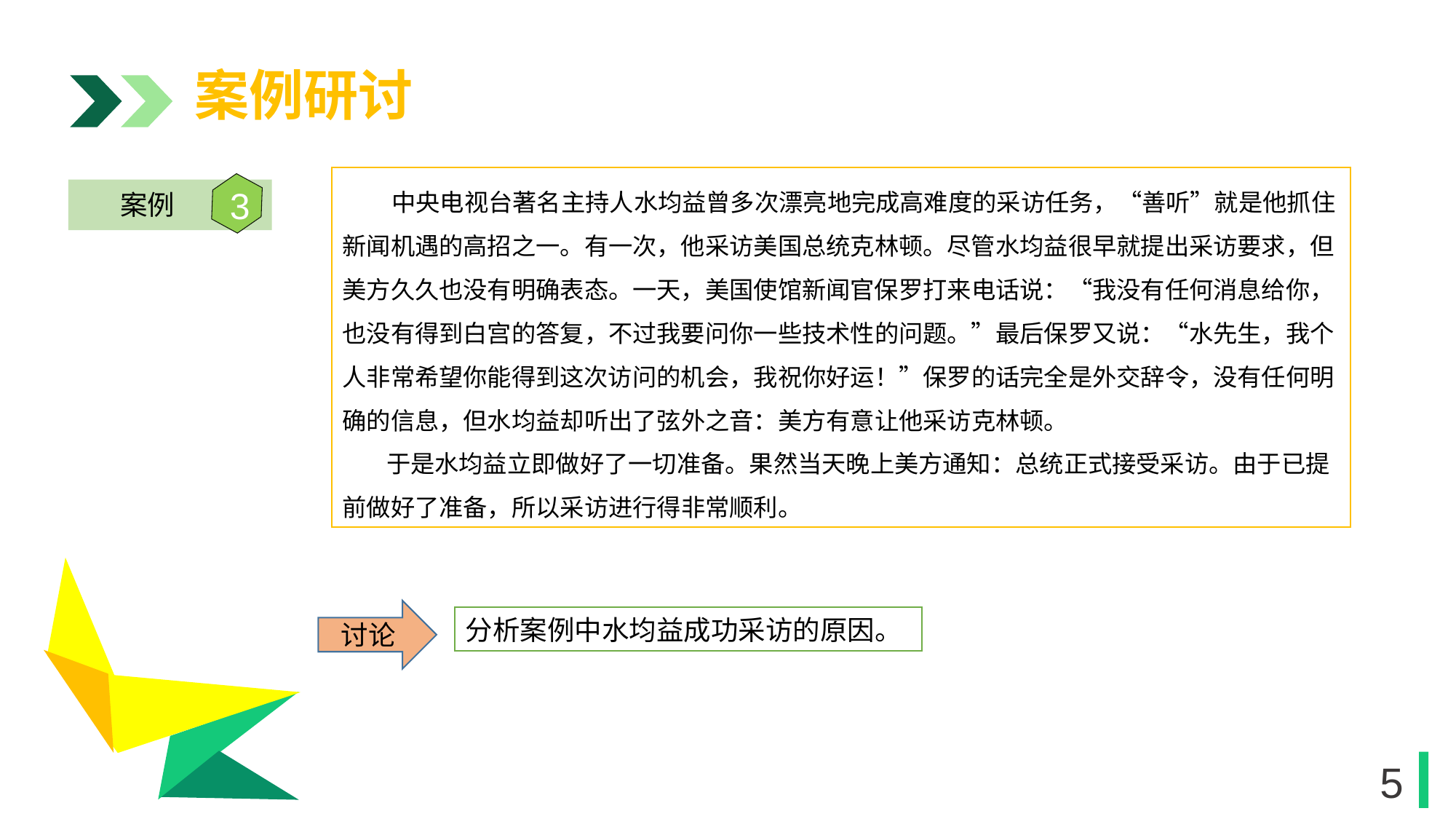

案例研讨

        中央电视台著名主持人水均益曾多次漂亮地完成高难度的采访任务，“善听”就是他抓住新闻机遇的高招之一。有一次，他采访美国总统克林顿。尽管水均益很早就提出采访要求，但美方久久也没有明确表态。一天，美国使馆新闻官保罗打来电话说：“我没有任何消息给你，也没有得到白宫的答复，不过我要问你一些技术性的问题。”最后保罗又说：“水先生，我个人非常希望你能得到这次访问的机会，我祝你好运！”保罗的话完全是外交辞令，没有任何明确的信息，但水均益却听出了弦外之音：美方有意让他采访克林顿。
       于是水均益立即做好了一切准备。果然当天晚上美方通知：总统正式接受采访。由于已提前做好了准备，所以采访进行得非常顺利。
3

案例
1

讨论
分析案例中水均益成功采访的原因。
1
5